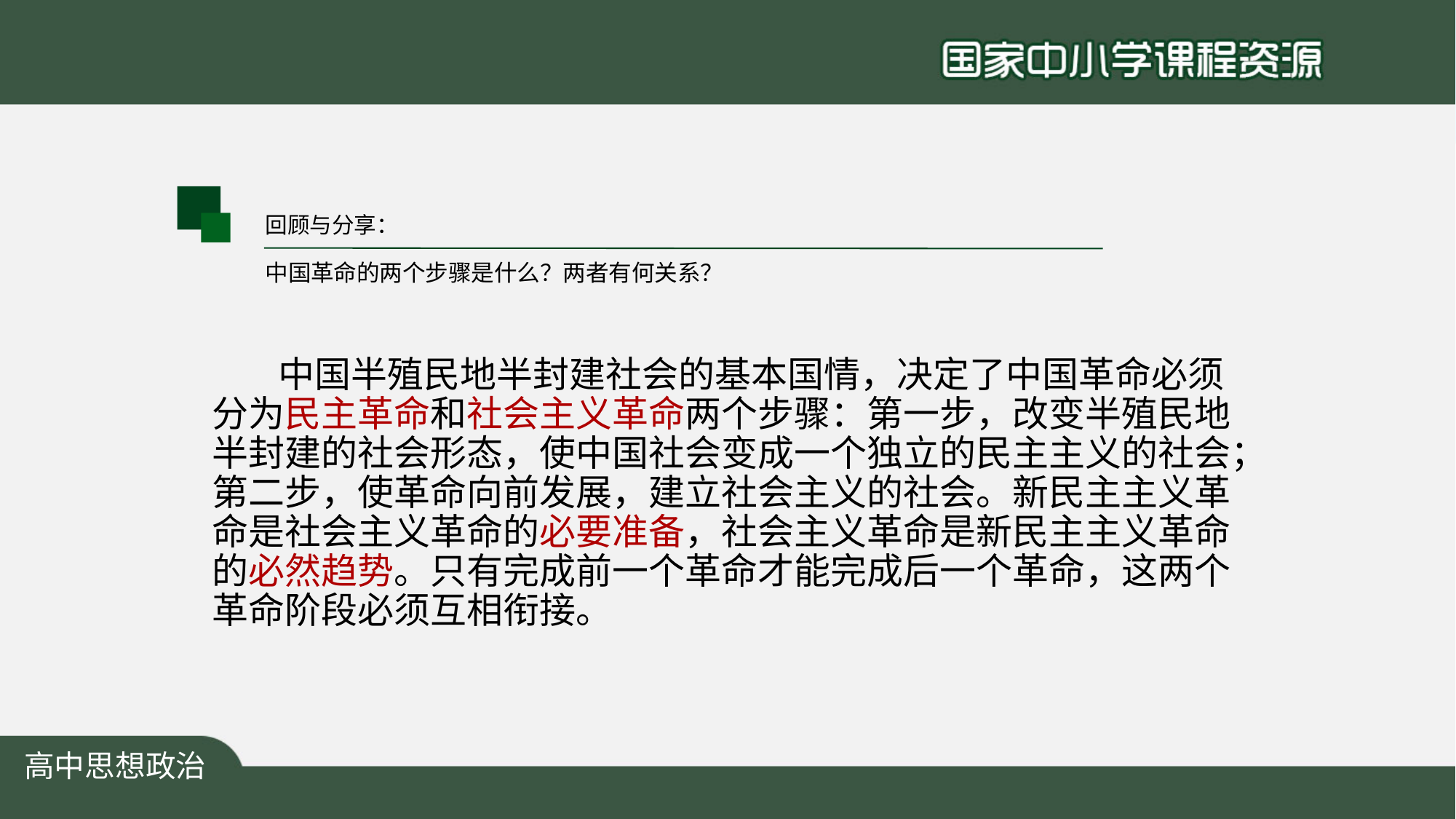

# 回顾与分享： 中国革命的两个步骤是什么？两者有何关系？
       中国半殖民地半封建社会的基本国情，决定了中国革命必须分为民主革命和社会主义革命两个步骤：第一步，改变半殖民地半封建的社会形态，使中国社会变成一个独立的民主主义的社会；第二步，使革命向前发展，建立社会主义的社会。新民主主义革命是社会主义革命的必要准备，社会主义革命是新民主主义革命的必然趋势。只有完成前一个革命才能完成后一个革命，这两个革命阶段必须互相衔接。